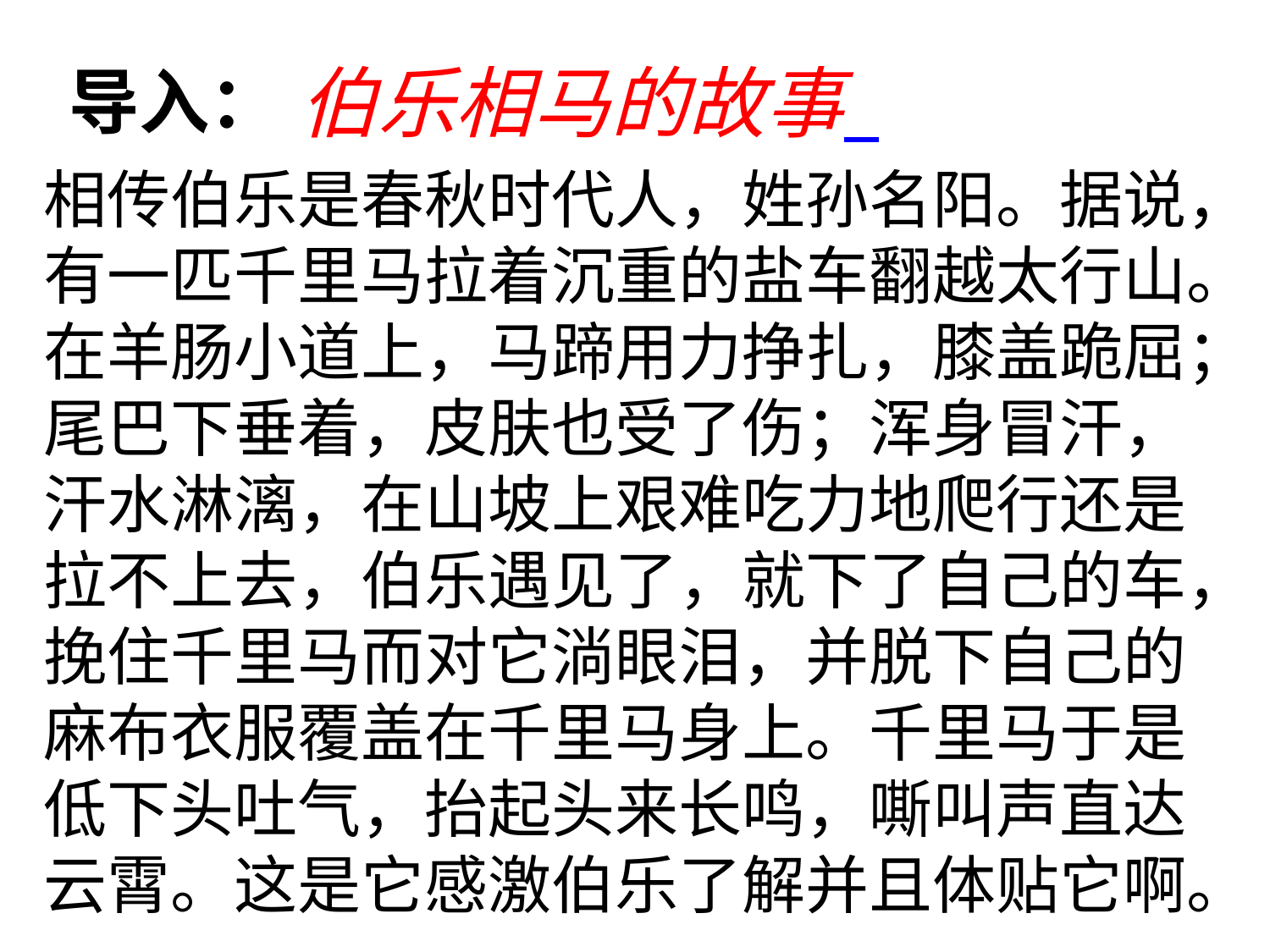

#
伯乐相马的故事
导入：
相传伯乐是春秋时代人，姓孙名阳。据说，有一匹千里马拉着沉重的盐车翻越太行山。在羊肠小道上，马蹄用力挣扎，膝盖跪屈；尾巴下垂着，皮肤也受了伤；浑身冒汗，汗水淋漓，在山坡上艰难吃力地爬行还是拉不上去，伯乐遇见了，就下了自己的车，挽住千里马而对它淌眼泪，并脱下自己的麻布衣服覆盖在千里马身上。千里马于是低下头吐气，抬起头来长鸣，嘶叫声直达云霄。这是它感激伯乐了解并且体贴它啊。